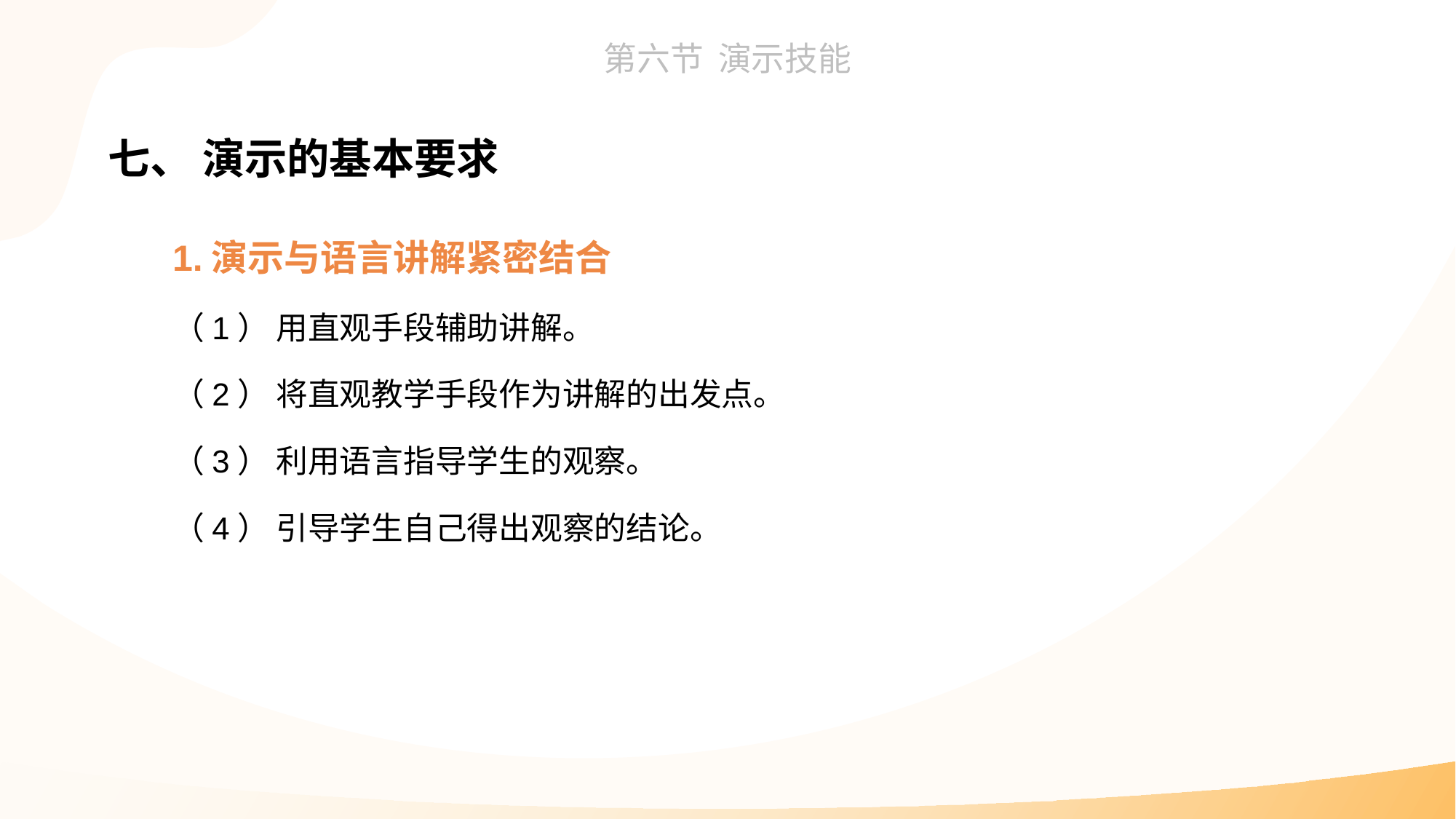

七、 演示的基本要求
1.演示与语言讲解紧密结合
（1） 用直观手段辅助讲解。
（2） 将直观教学手段作为讲解的出发点。
（3） 利用语言指导学生的观察。
（4） 引导学生自己得出观察的结论。